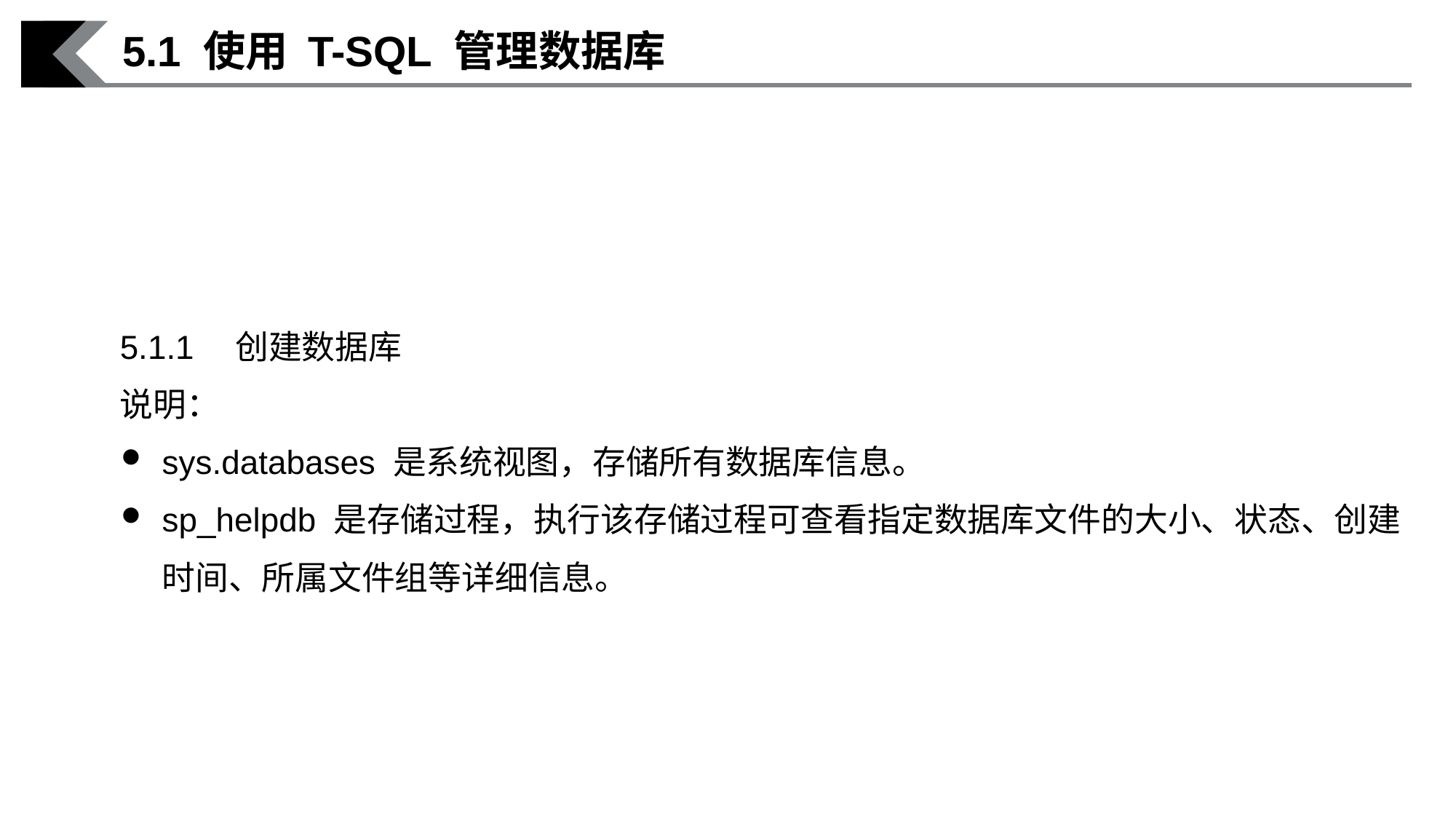

5.1 使用 T-SQL 管理数据库
5.1.1　创建数据库
说明：
sys.databases 是系统视图，存储所有数据库信息。
sp_helpdb 是存储过程，执行该存储过程可查看指定数据库文件的大小、状态、创建时间、所属文件组等详细信息。